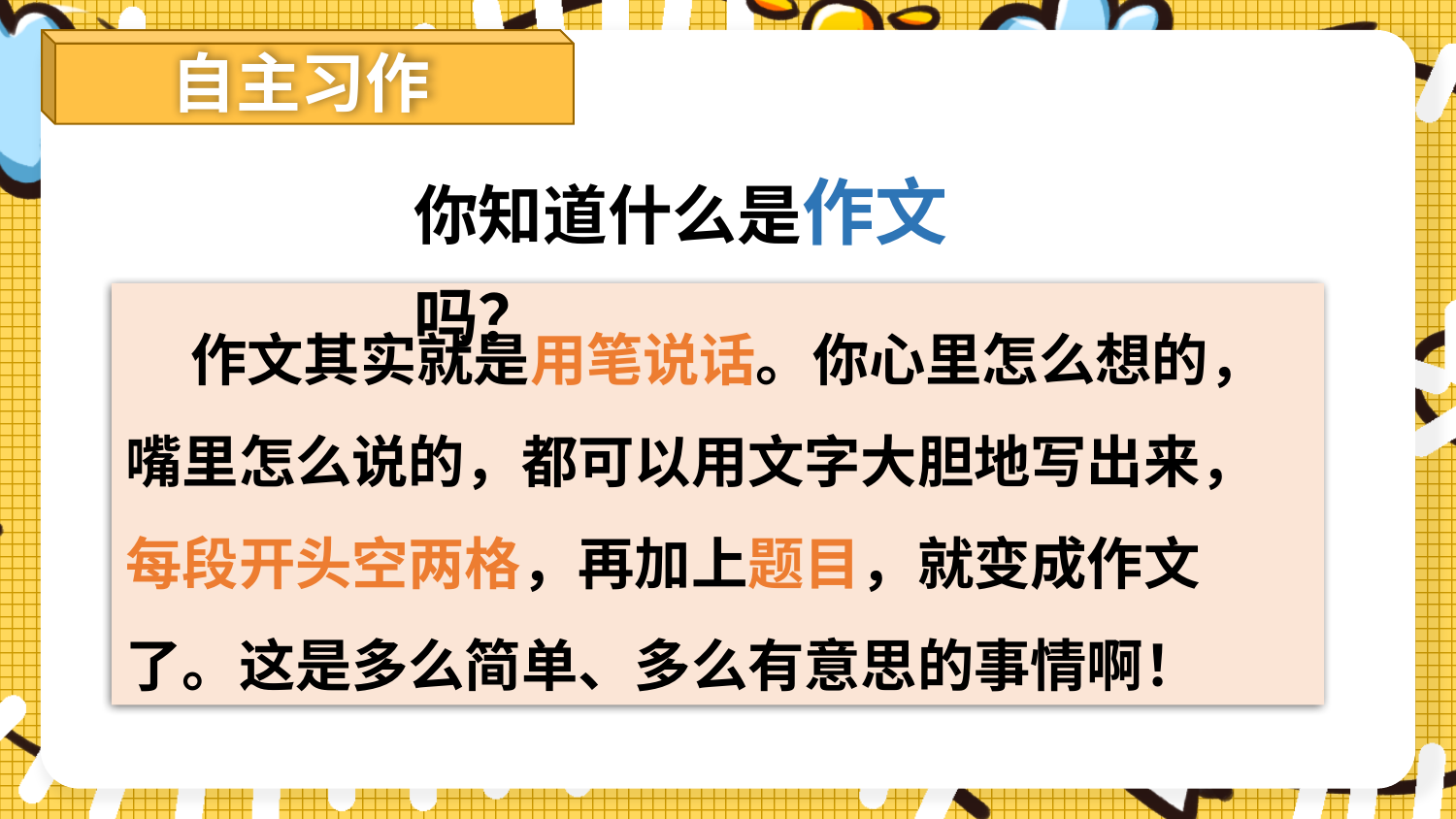

自主习作
你知道什么是作文吗？
    作文其实就是用笔说话。你心里怎么想的，嘴里怎么说的，都可以用文字大胆地写出来，每段开头空两格，再加上题目，就变成作文了。这是多么简单、多么有意思的事情啊！